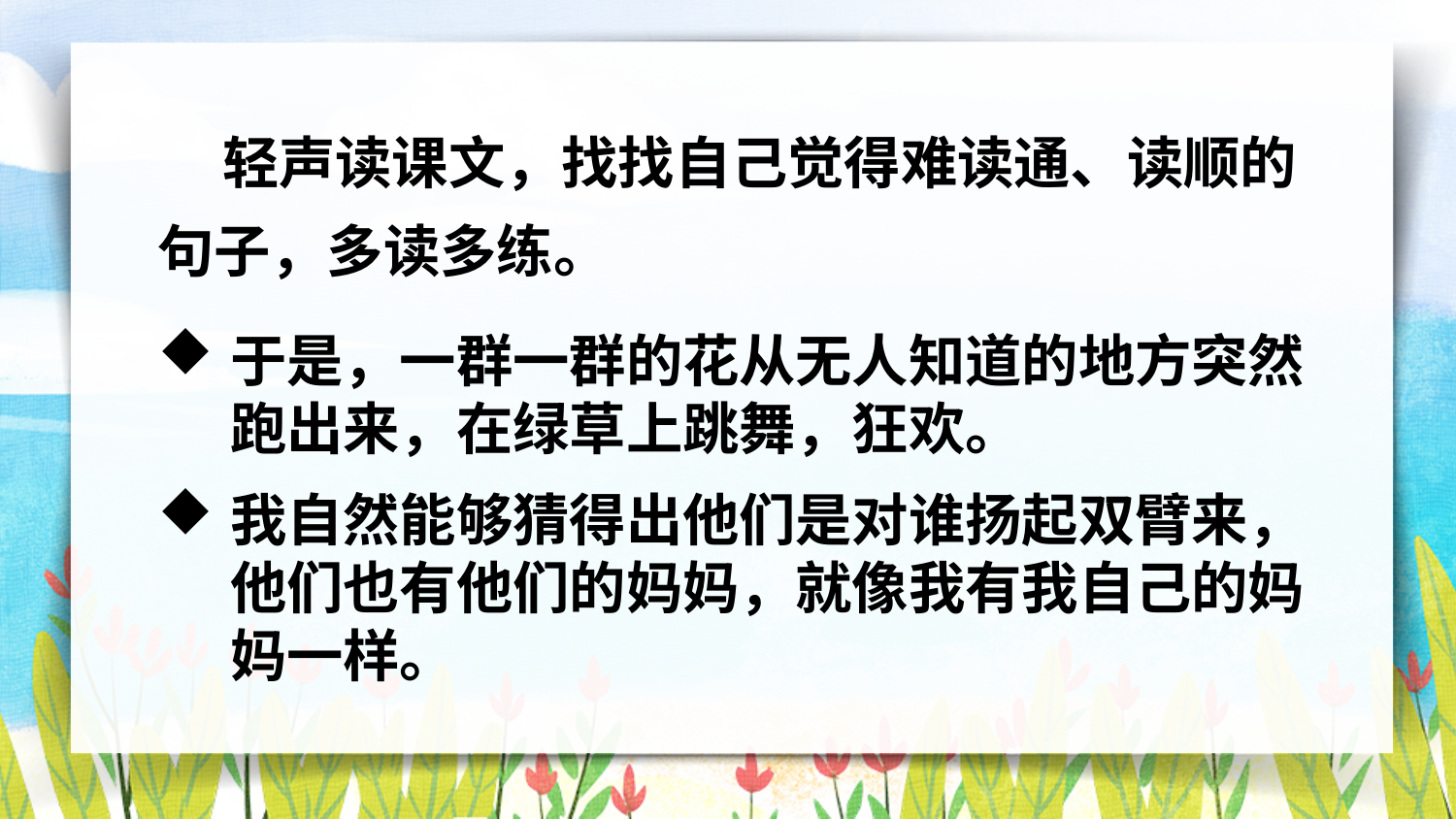

轻声读课文，找找自己觉得难读通、读顺的句子，多读多练。
于是，一群一群的花从无人知道的地方突然跑出来，在绿草上跳舞，狂欢。
我自然能够猜得出他们是对谁扬起双臂来，他们也有他们的妈妈，就像我有我自己的妈妈一样。